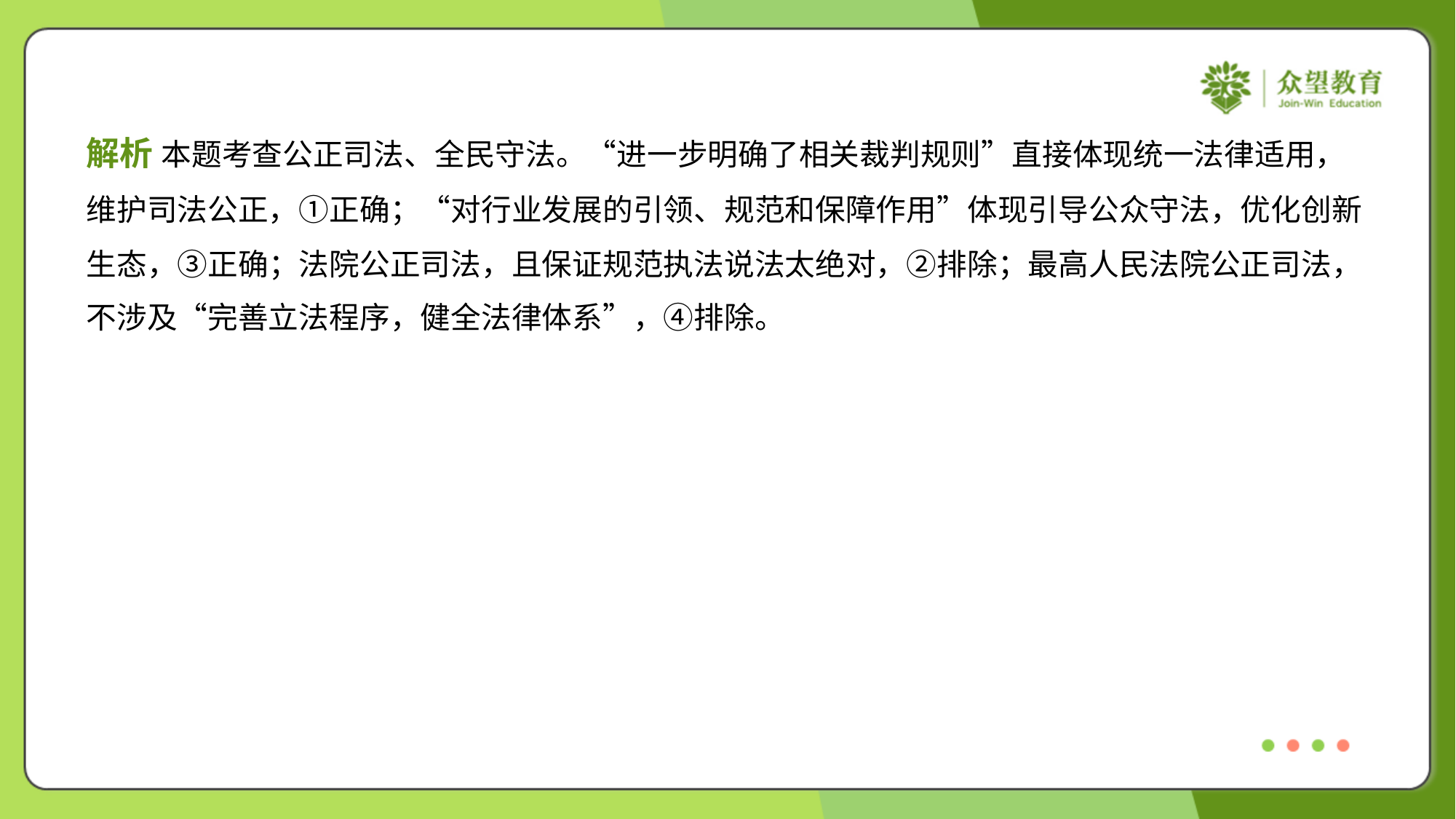

解析 本题考查公正司法、全民守法。“进一步明确了相关裁判规则”直接体现统一法律适用，
维护司法公正，①正确；“对行业发展的引领、规范和保障作用”体现引导公众守法，优化创新
生态，③正确；法院公正司法，且保证规范执法说法太绝对，②排除；最高人民法院公正司法，
不涉及“完善立法程序，健全法律体系”，④排除。